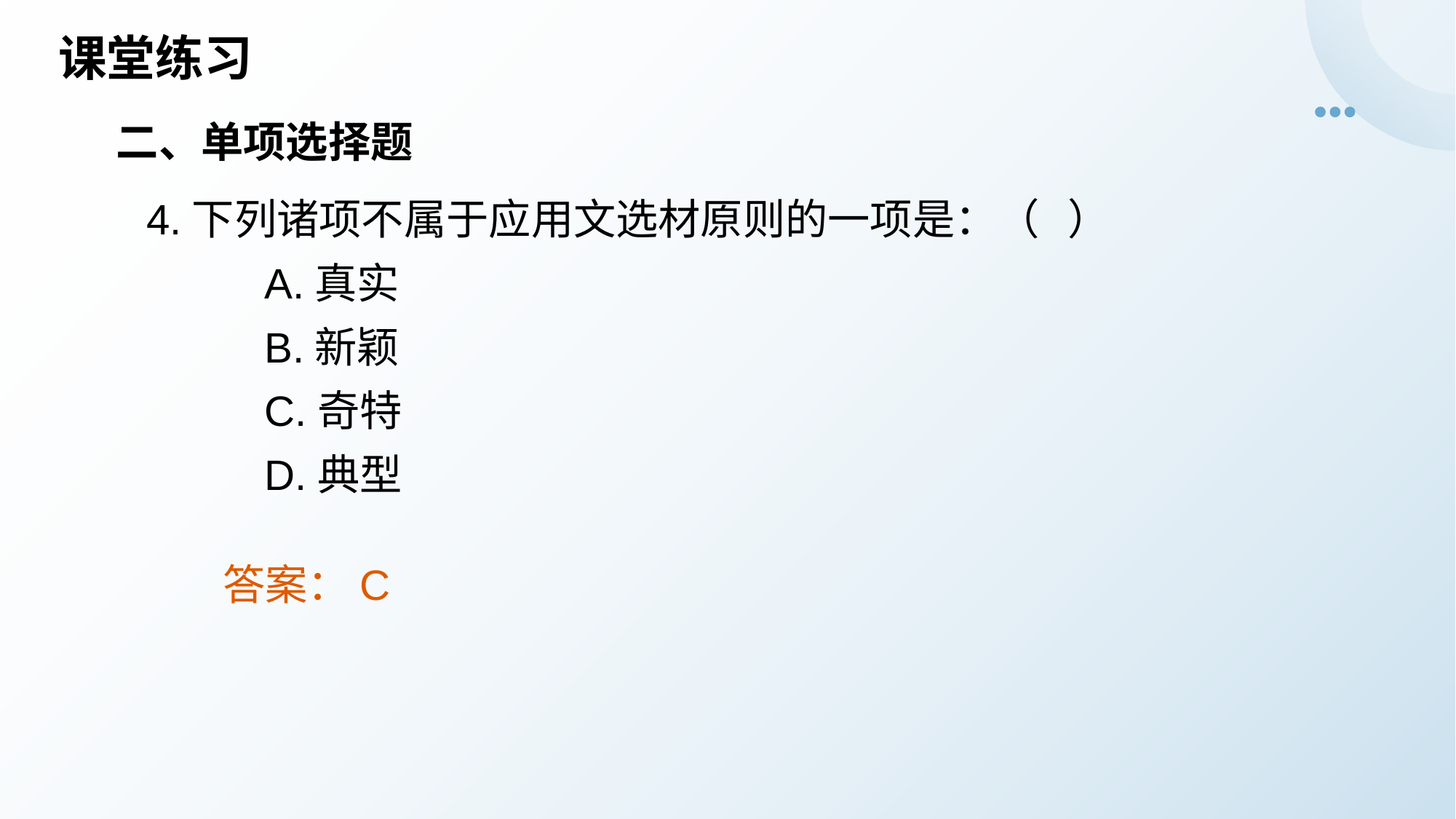

# 课堂练习
二、单项选择题
4.下列诸项不属于应用文选材原则的一项是：（   ）
          A.真实
          B.新颖
          C.奇特
          D.典型
答案：C